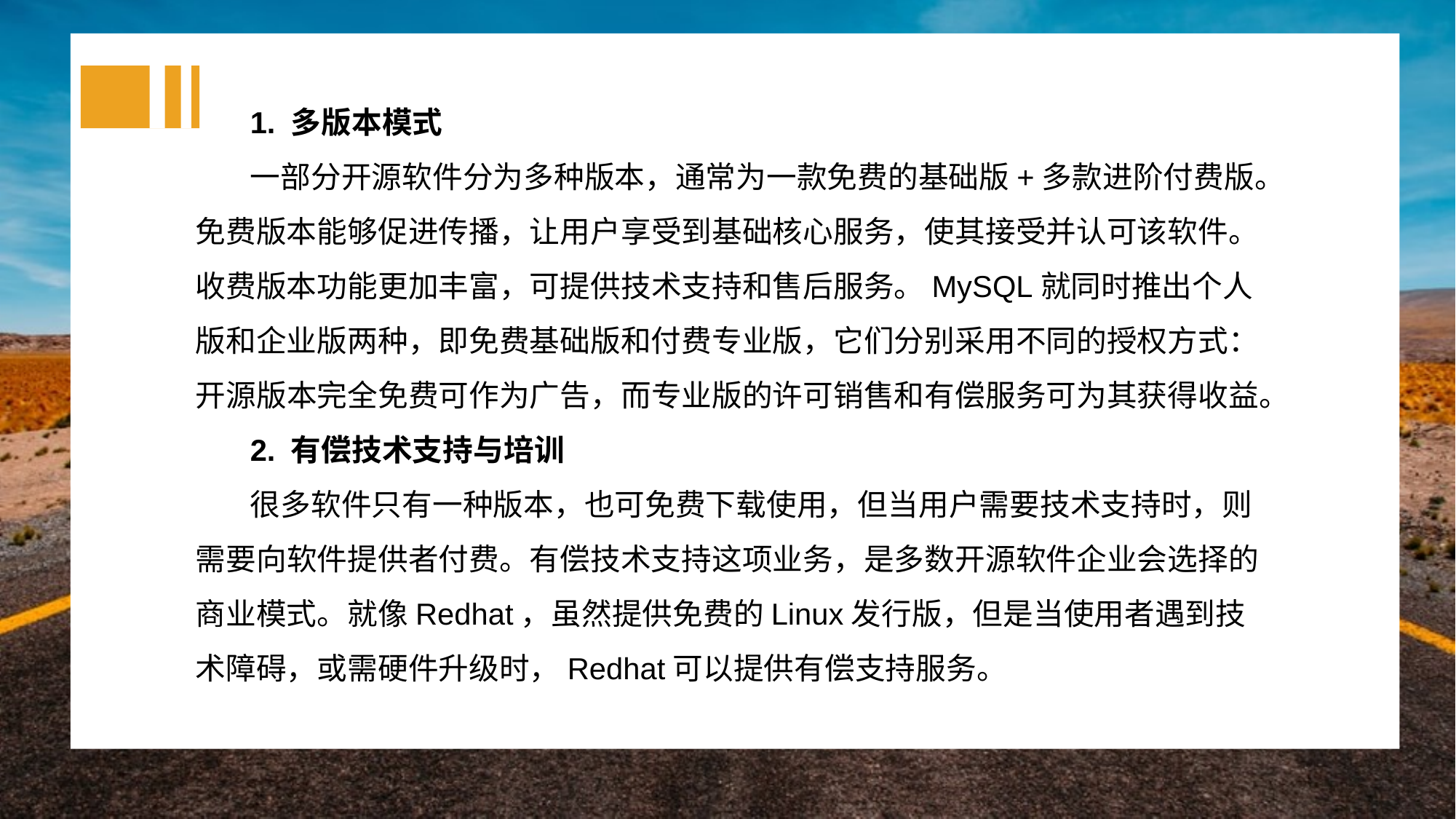

1. 多版本模式
一部分开源软件分为多种版本，通常为一款免费的基础版+多款进阶付费版。免费版本能够促进传播，让用户享受到基础核心服务，使其接受并认可该软件。收费版本功能更加丰富，可提供技术支持和售后服务。MySQL就同时推出个人版和企业版两种，即免费基础版和付费专业版，它们分别采用不同的授权方式：开源版本完全免费可作为广告，而专业版的许可销售和有偿服务可为其获得收益。
2. 有偿技术支持与培训
很多软件只有一种版本，也可免费下载使用，但当用户需要技术支持时，则需要向软件提供者付费。有偿技术支持这项业务，是多数开源软件企业会选择的商业模式。就像Redhat，虽然提供免费的Linux发行版，但是当使用者遇到技术障碍，或需硬件升级时，Redhat可以提供有偿支持服务。